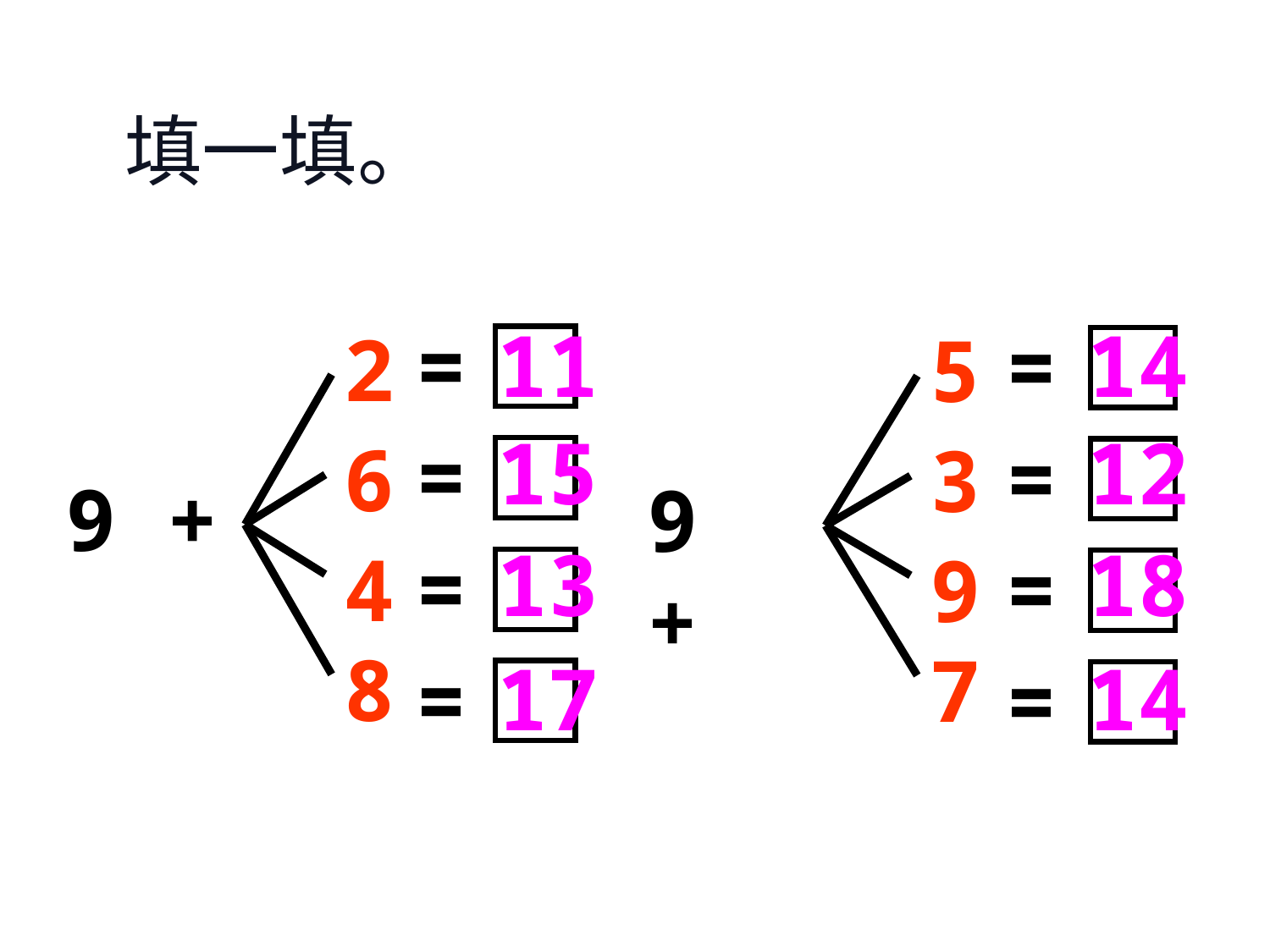

填一填。
=

2
=

6
9 +
=

4
8
=

11
14
=

5
=

3
9 +
=

9
7
=

15
12
13
18
17
14